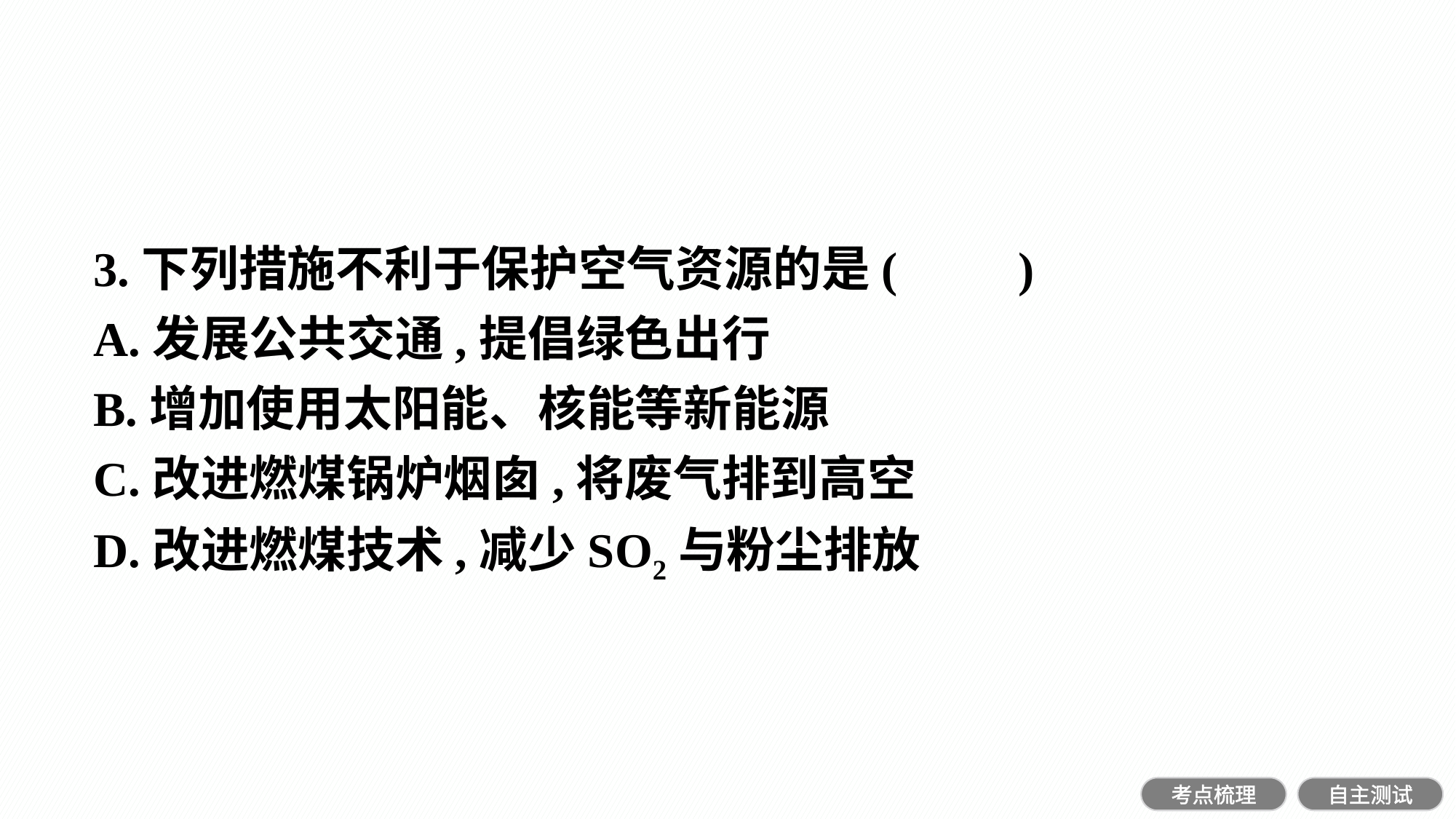

3.下列措施不利于保护空气资源的是(　　)
A.发展公共交通,提倡绿色出行
B.增加使用太阳能、核能等新能源
C.改进燃煤锅炉烟囱,将废气排到高空
D.改进燃煤技术,减少SO2与粉尘排放